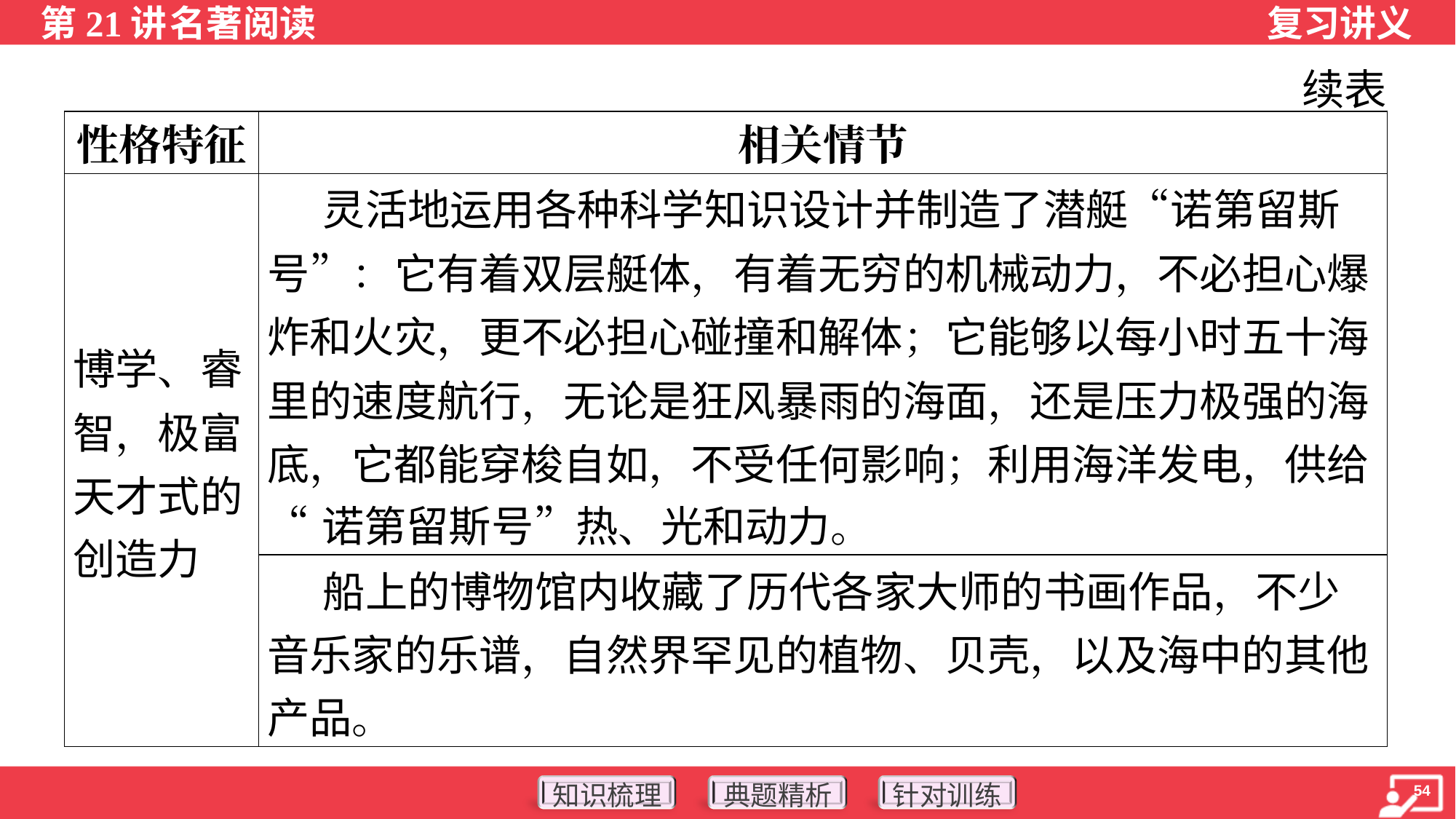

续表
| 性格特征 | 相关情节 |
| --- | --- |
| 博学、睿 智，极富 天才式的 创造力 | 灵活地运用各种科学知识设计并制造了潜艇“诺第留斯 号”：它有着双层艇体，有着无穷的机械动力，不必担心爆 炸和火灾，更不必担心碰撞和解体；它能够以每小时五十海 里的速度航行，无论是狂风暴雨的海面，还是压力极强的海 底，它都能穿梭自如，不受任何影响；利用海洋发电，供给 “诺第留斯号”热、光和动力。 |
|  | 船上的博物馆内收藏了历代各家大师的书画作品，不少 音乐家的乐谱，自然界罕见的植物、贝壳，以及海中的其他 产品。 |